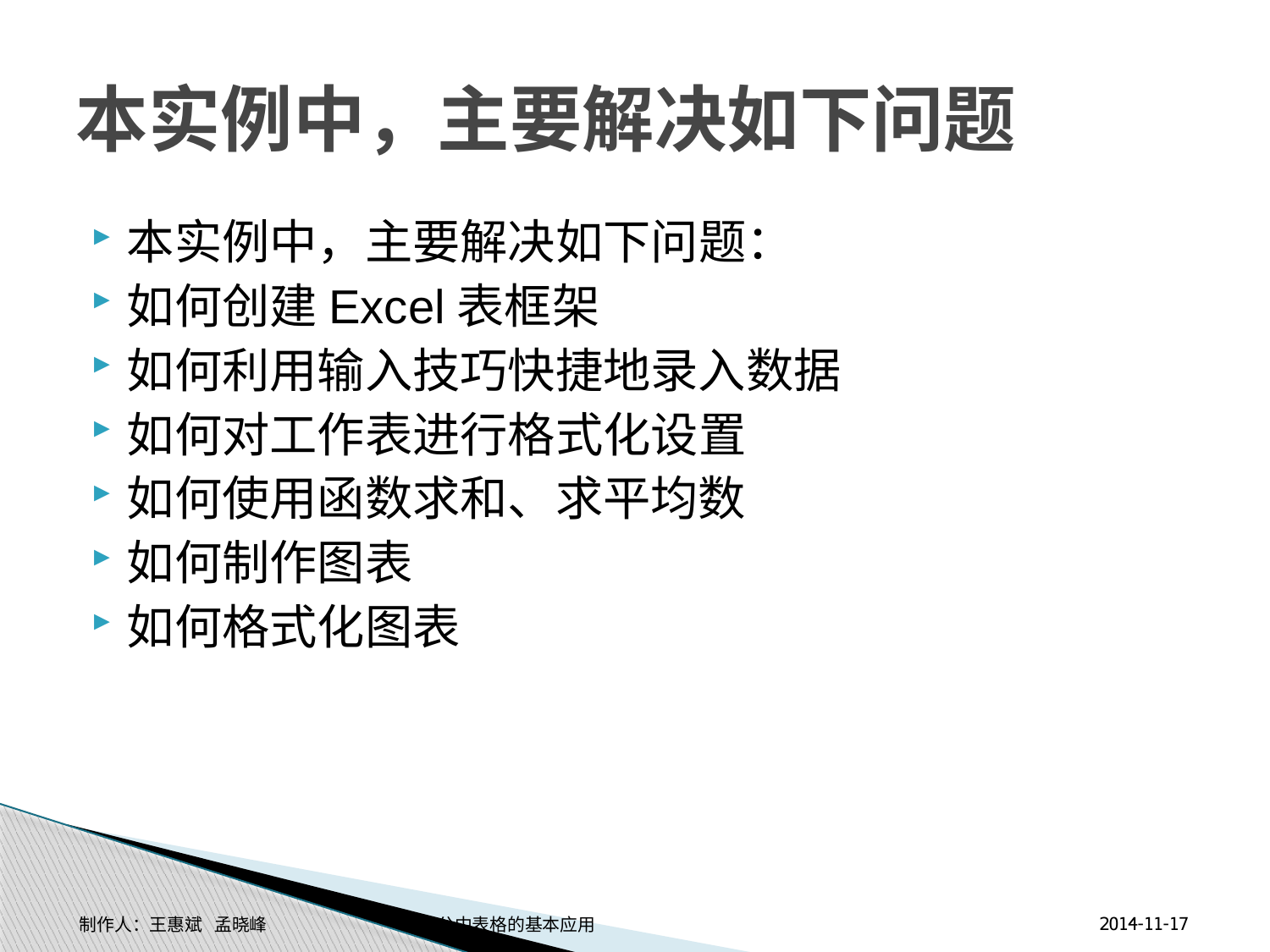

# 本实例中，主要解决如下问题
本实例中，主要解决如下问题：
如何创建Excel表框架
如何利用输入技巧快捷地录入数据
如何对工作表进行格式化设置
如何使用函数求和、求平均数
如何制作图表
如何格式化图表
2014-11-17
制作人：王惠斌   孟晓峰                                      办公中表格的基本应用